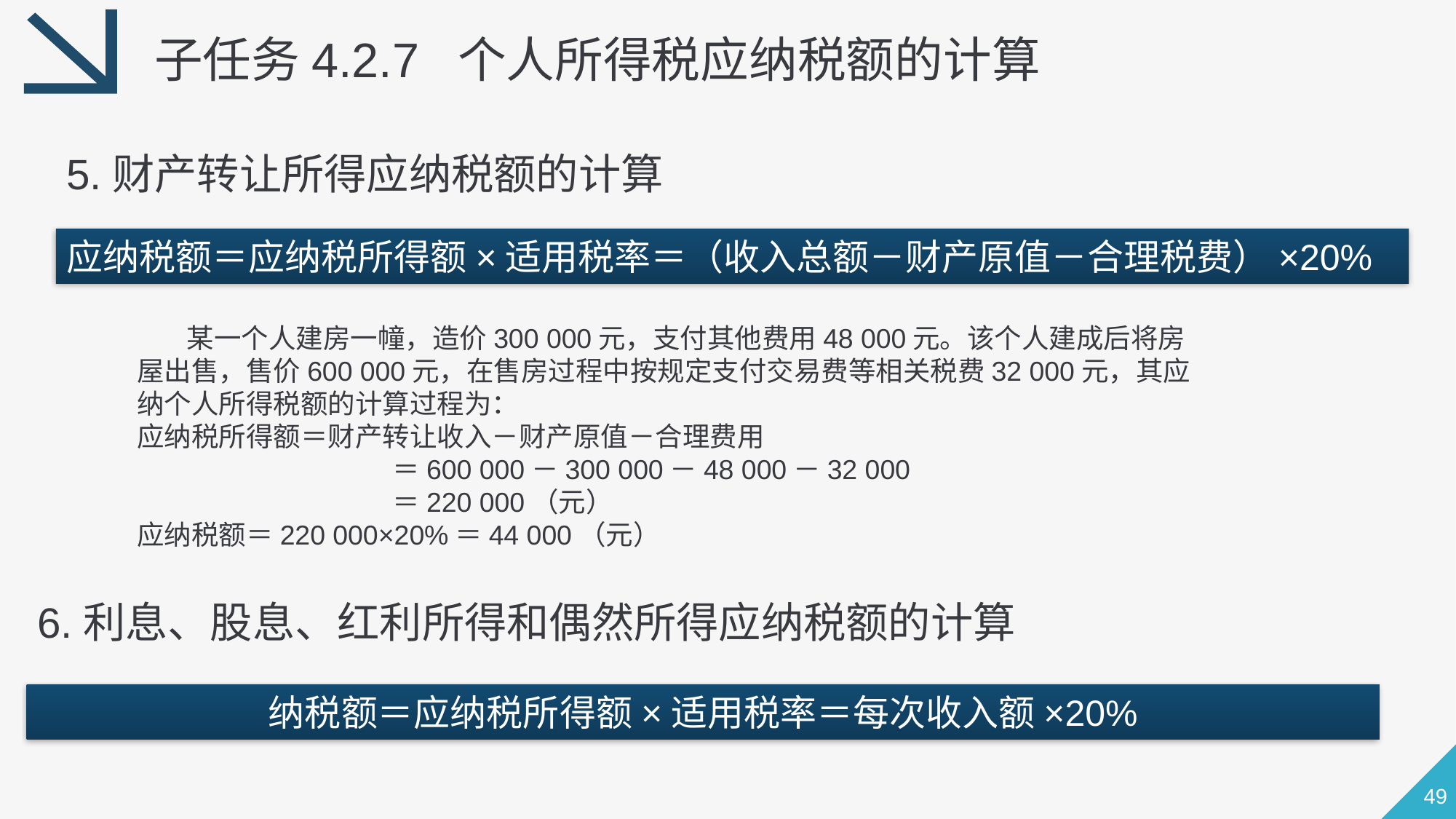

子任务4.2.7  个人所得税应纳税额的计算
5.财产转让所得应纳税额的计算
应纳税额＝应纳税所得额×适用税率＝（收入总额－财产原值－合理税费）×20%
       某一个人建房一幢，造价300 000元，支付其他费用48 000元。该个人建成后将房屋出售，售价600 000元，在售房过程中按规定支付交易费等相关税费32 000元，其应纳个人所得税额的计算过程为：
应纳税所得额＝财产转让收入－财产原值－合理费用
		     ＝600 000－300 000－48 000－32 000
		     ＝220 000（元）
应纳税额＝220 000×20%＝44 000（元）
6.利息、股息、红利所得和偶然所得应纳税额的计算
纳税额＝应纳税所得额×适用税率＝每次收入额×20%